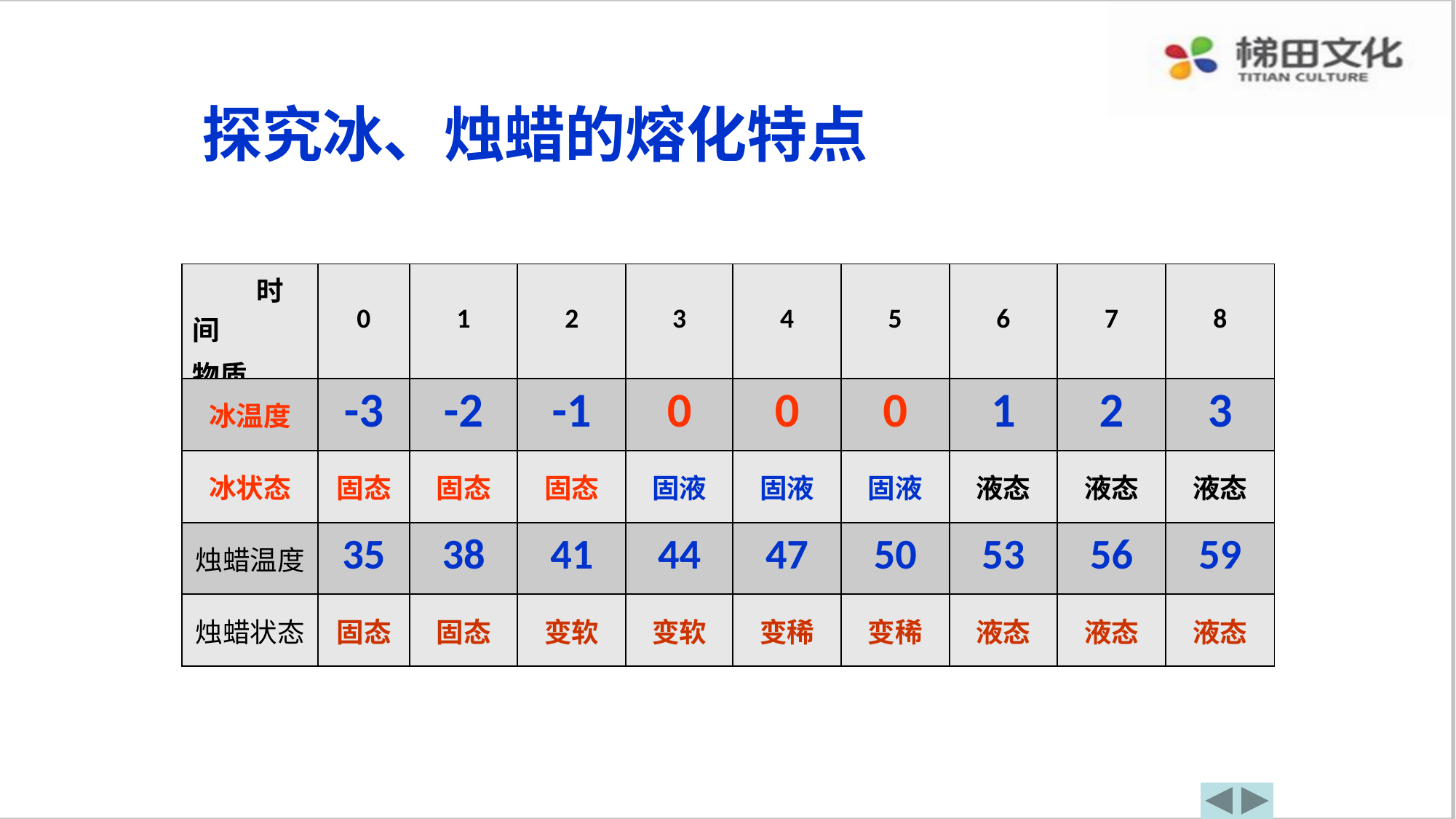

探究冰、烛蜡的熔化特点
| 时间 物质 | 0 | 1 | 2 | 3 | 4 | 5 | 6 | 7 | 8 |
| --- | --- | --- | --- | --- | --- | --- | --- | --- | --- |
| 冰温度 | -3 | -2 | -1 | 0 | 0 | 0 | 1 | 2 | 3 |
| 冰状态 | 固态 | 固态 | 固态 | 固液 | 固液 | 固液 | 液态 | 液态 | 液态 |
| 烛蜡温度 | 35 | 38 | 41 | 44 | 47 | 50 | 53 | 56 | 59 |
| 烛蜡状态 | 固态 | 固态 | 变软 | 变软 | 变稀 | 变稀 | 液态 | 液态 | 液态 |